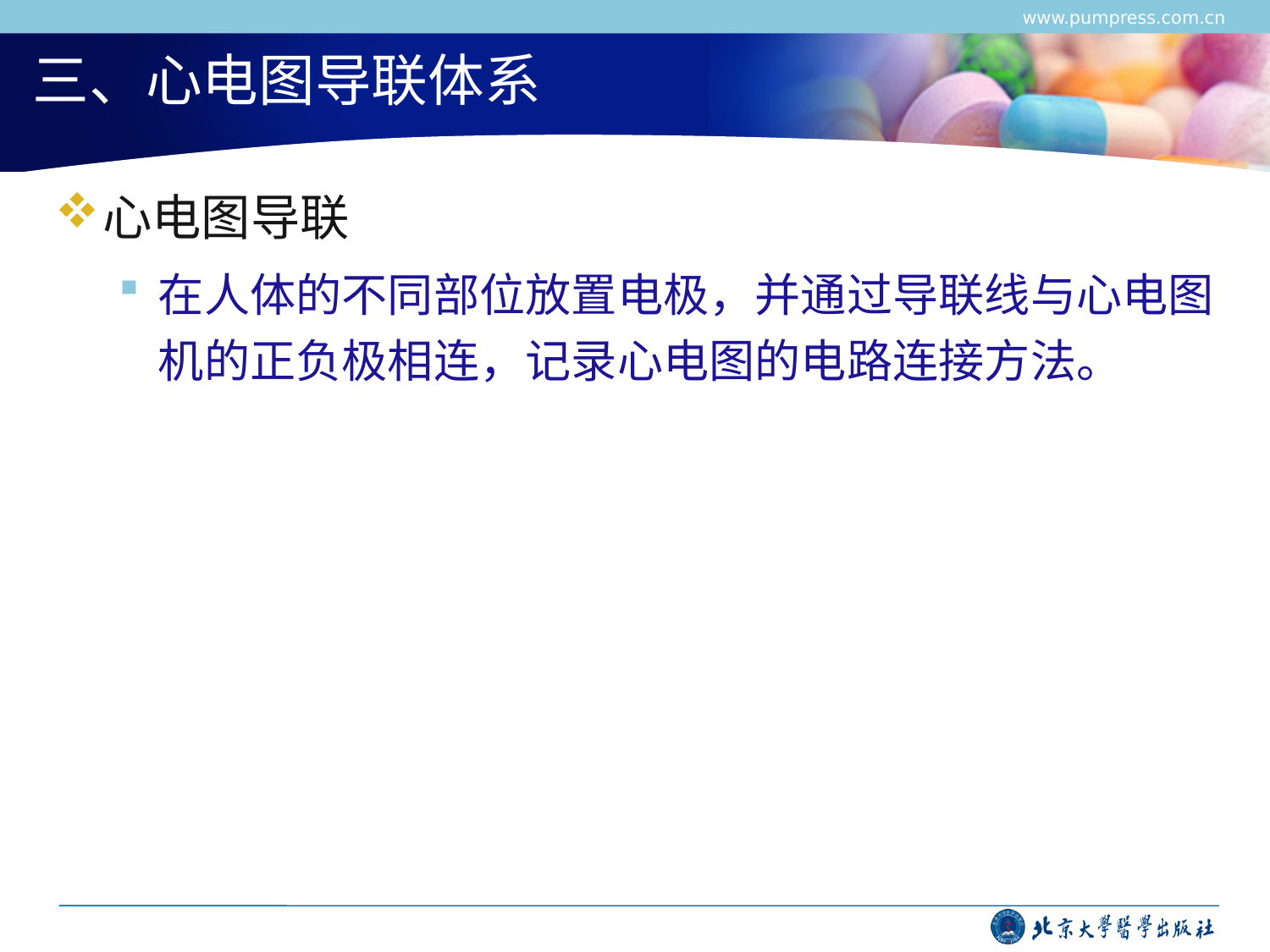

www.pumpress.com.cn
# 三、心电图导联体系
心电图导联
在人体的不同部位放置电极，并通过导联线与心电图机的正负极相连，记录心电图的电路连接方法。